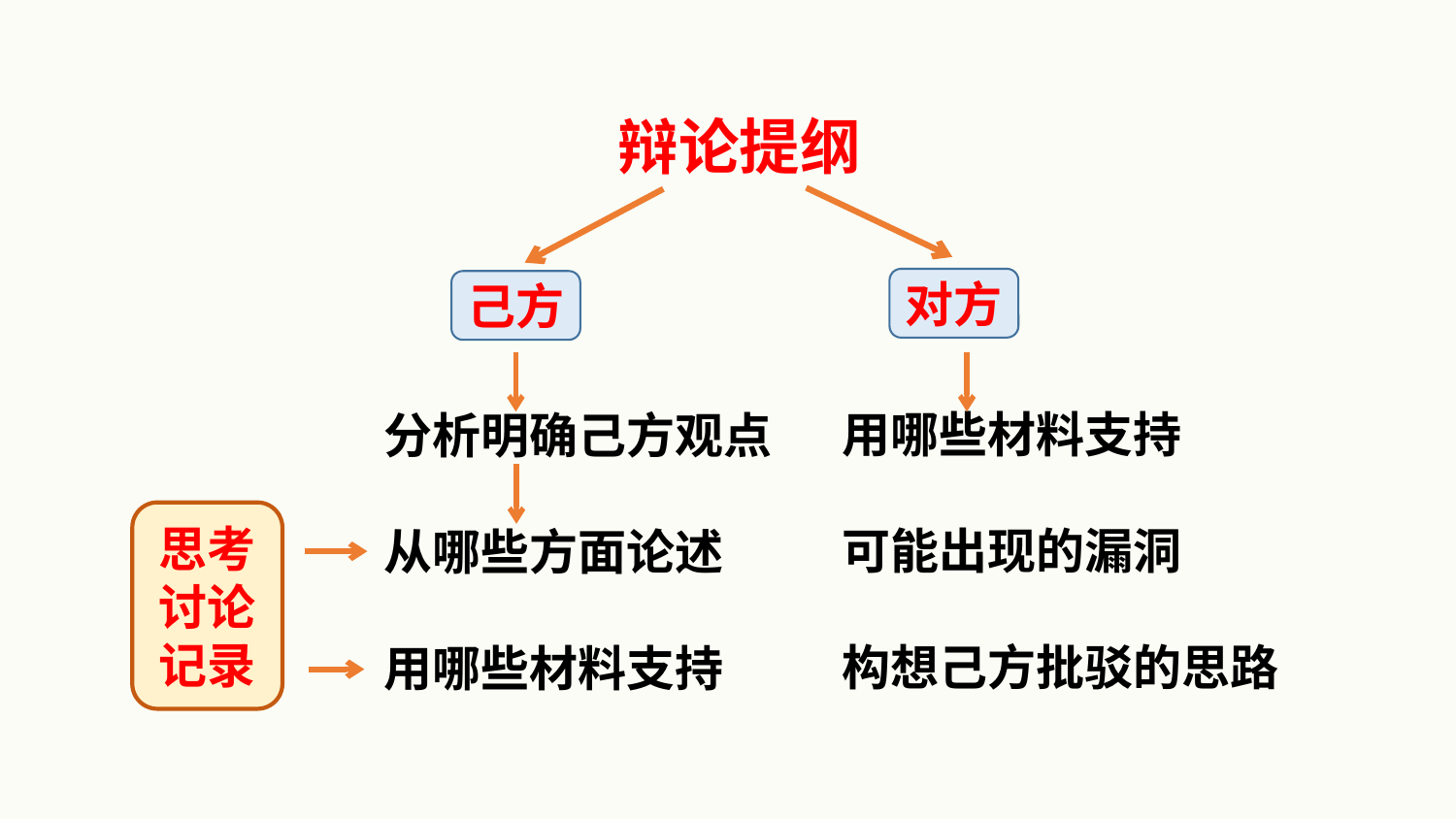

辩论提纲
对方
己方
用哪些材料支持

可能出现的漏洞

构想己方批驳的思路
分析明确己方观点

从哪些方面论述

用哪些材料支持
思考
讨论
记录